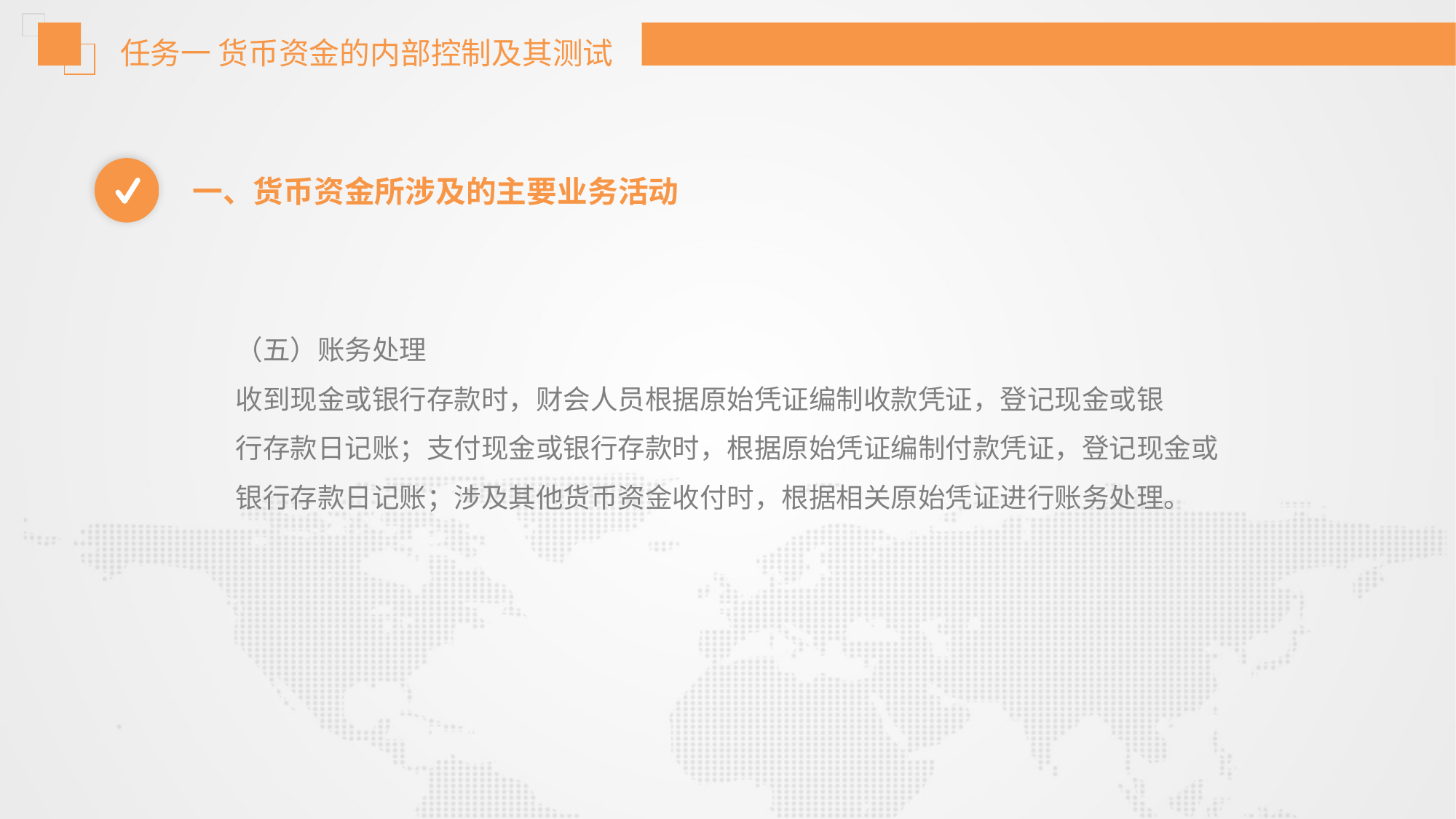

任务一 货币资金的内部控制及其测试

一、货币资金所涉及的主要业务活动
（五）账务处理
收到现金或银行存款时，财会人员根据原始凭证编制收款凭证，登记现金或银
行存款日记账；支付现金或银行存款时，根据原始凭证编制付款凭证，登记现金或
银行存款日记账；涉及其他货币资金收付时，根据相关原始凭证进行账务处理。